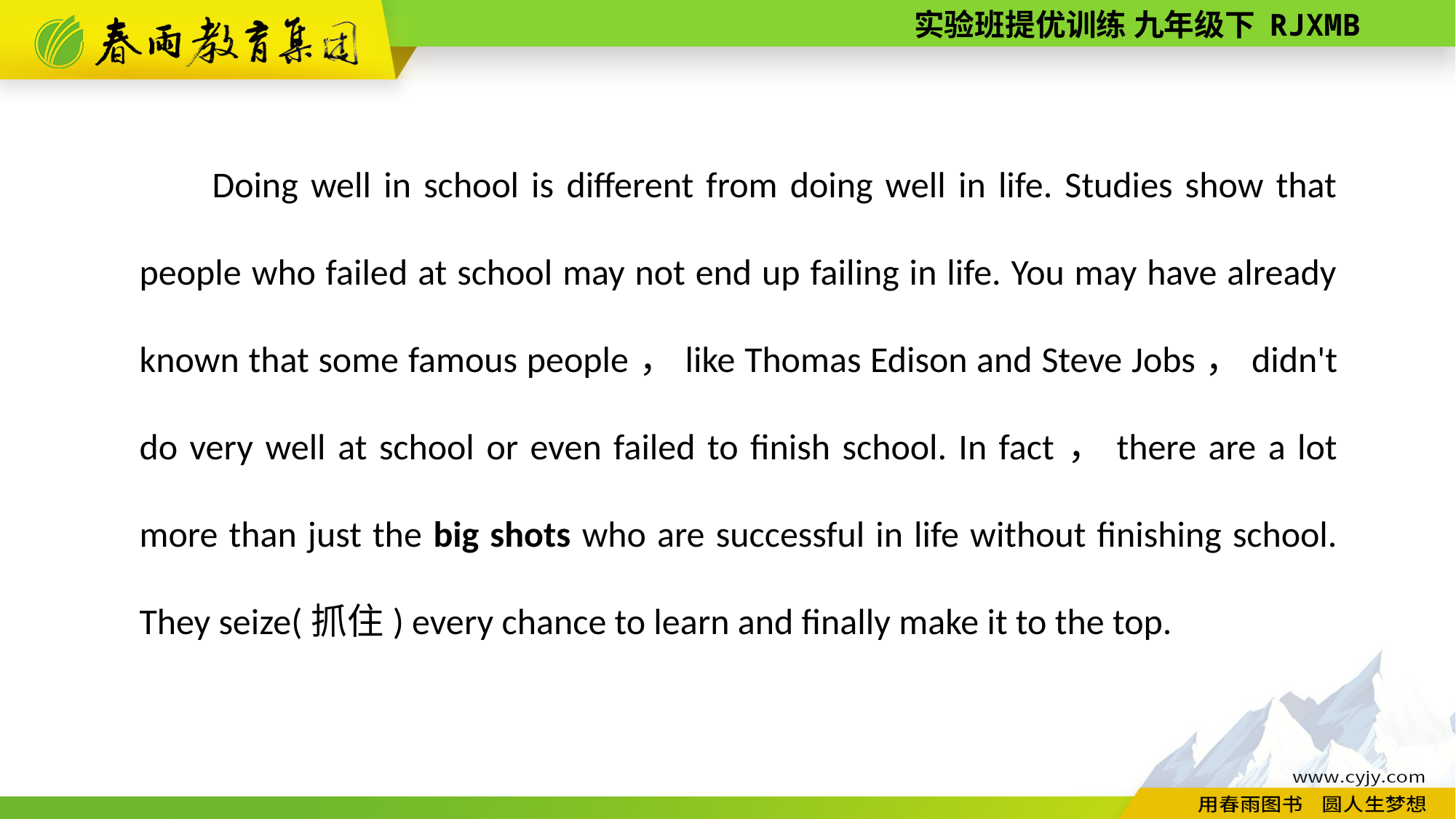

Doing well in school is different from doing well in life. Studies show that people who failed at school may not end up failing in life. You may have already known that some famous people，like Thomas Edison and Steve Jobs，didn't do very well at school or even failed to finish school. In fact，there are a lot more than just the big shots who are successful in life without finishing school. They seize(抓住) every chance to learn and finally make it to the top.